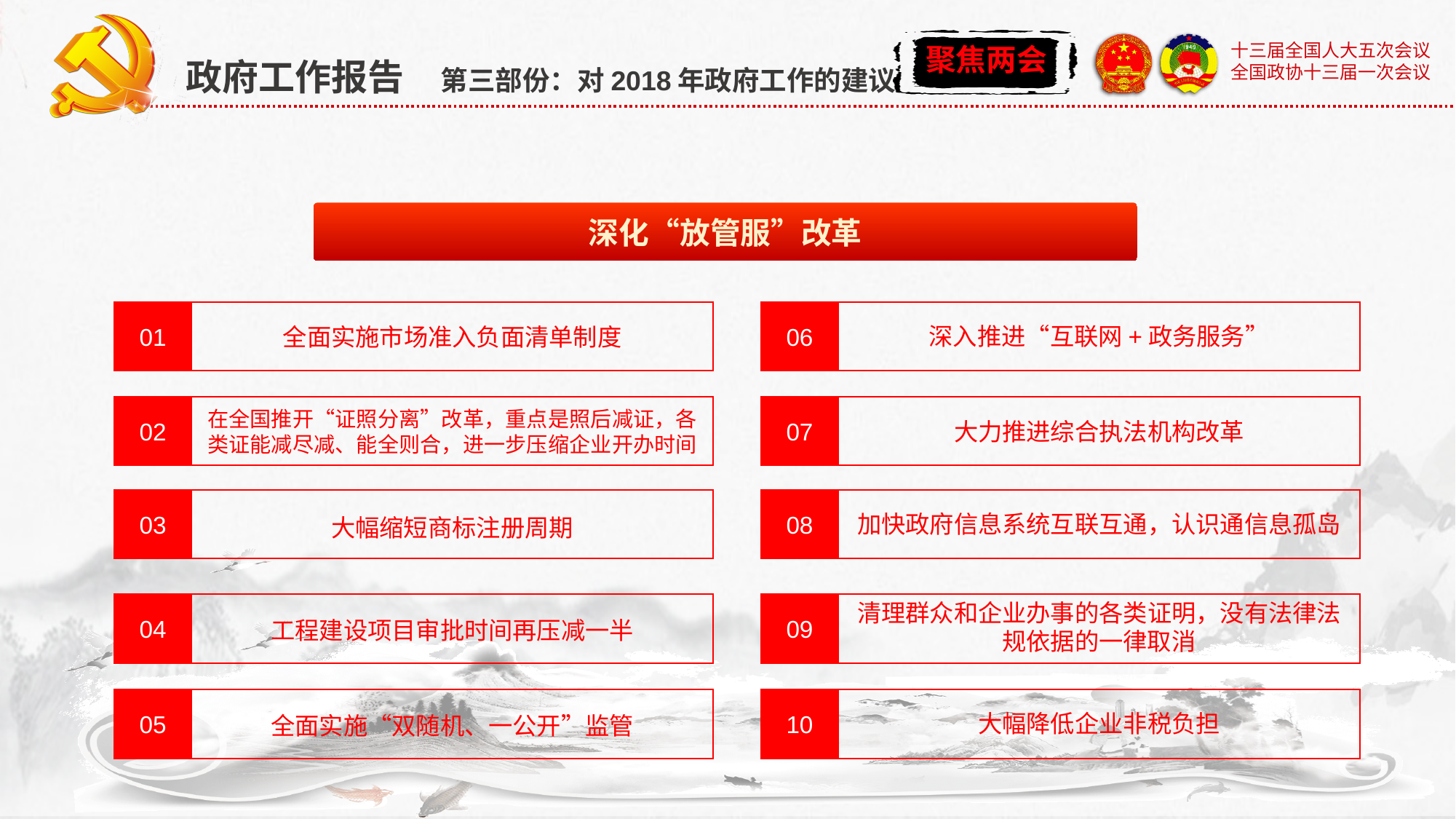

政府工作报告  第三部份：对2018年政府工作的建议
深化“放管服”改革
01

全面实施市场准入负面清单制度
06

深入推进“互联网+政务服务”
02

在全国推开“证照分离”改革，重点是照后减证，各类证能减尽减、能全则合，进一步压缩企业开办时间
07

大力推进综合执法机构改革
03

大幅缩短商标注册周期
08

加快政府信息系统互联互通，认识通信息孤岛
清理群众和企业办事的各类证明，没有法律法规依据的一律取消
09

04

工程建设项目审批时间再压减一半
05

全面实施“双随机、一公开”监管
10

大幅降低企业非税负担